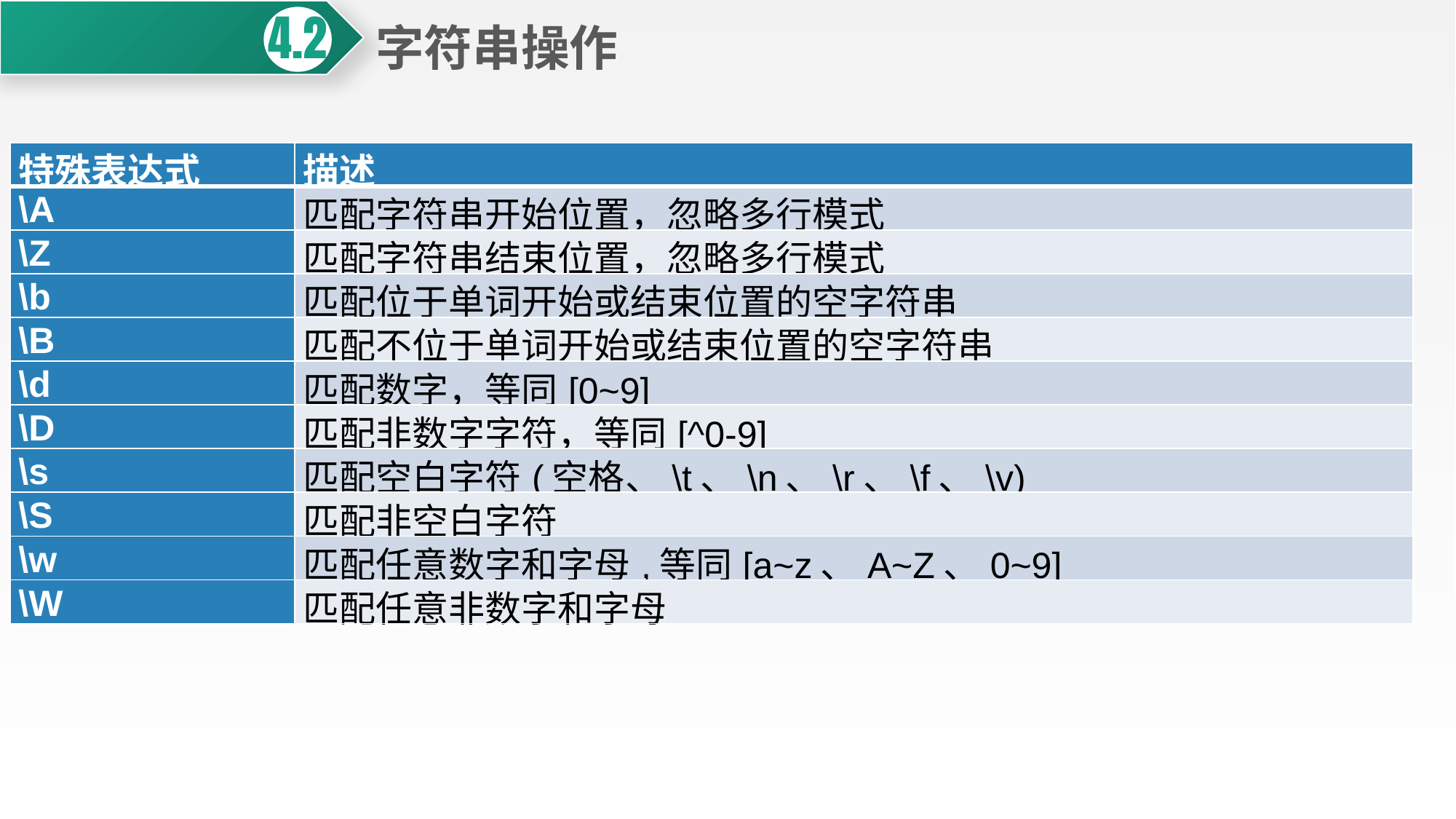

字符串操作

4.2
| 特殊表达式 | 描述 |
| --- | --- |
| \A | 匹配字符串开始位置，忽略多行模式 |
| \Z | 匹配字符串结束位置，忽略多行模式 |
| \b | 匹配位于单词开始或结束位置的空字符串 |
| \B | 匹配不位于单词开始或结束位置的空字符串 |
| \d | 匹配数字，等同[0~9] |
| \D | 匹配非数字字符，等同[^0-9] |
| \s | 匹配空白字符(空格、\t、\n、\r、\f、\v) |
| \S | 匹配非空白字符 |
| \w | 匹配任意数字和字母,等同[a~z、A~Z、0~9] |
| \W | 匹配任意非数字和字母 |